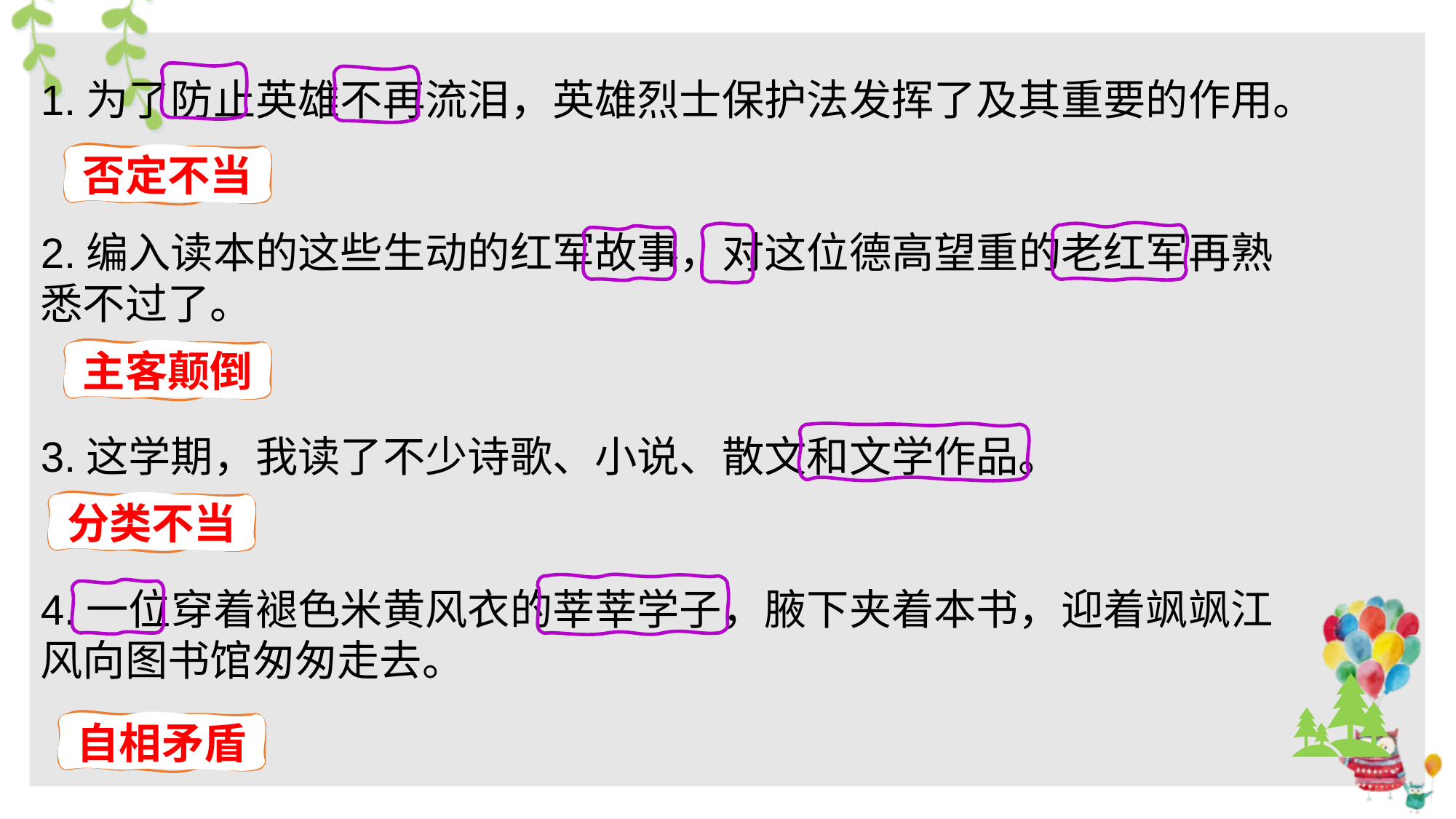

1.为了防止英雄不再流泪，英雄烈士保护法发挥了及其重要的作用。

2.编入读本的这些生动的红军故事，对这位德高望重的老红军再熟悉不过了。

3.这学期，我读了不少诗歌、小说、散文和文学作品。

4.一位穿着褪色米黄风衣的莘莘学子，腋下夹着本书，迎着飒飒江风向图书馆匆匆走去。
否定不当

主客颠倒

分类不当

自相矛盾